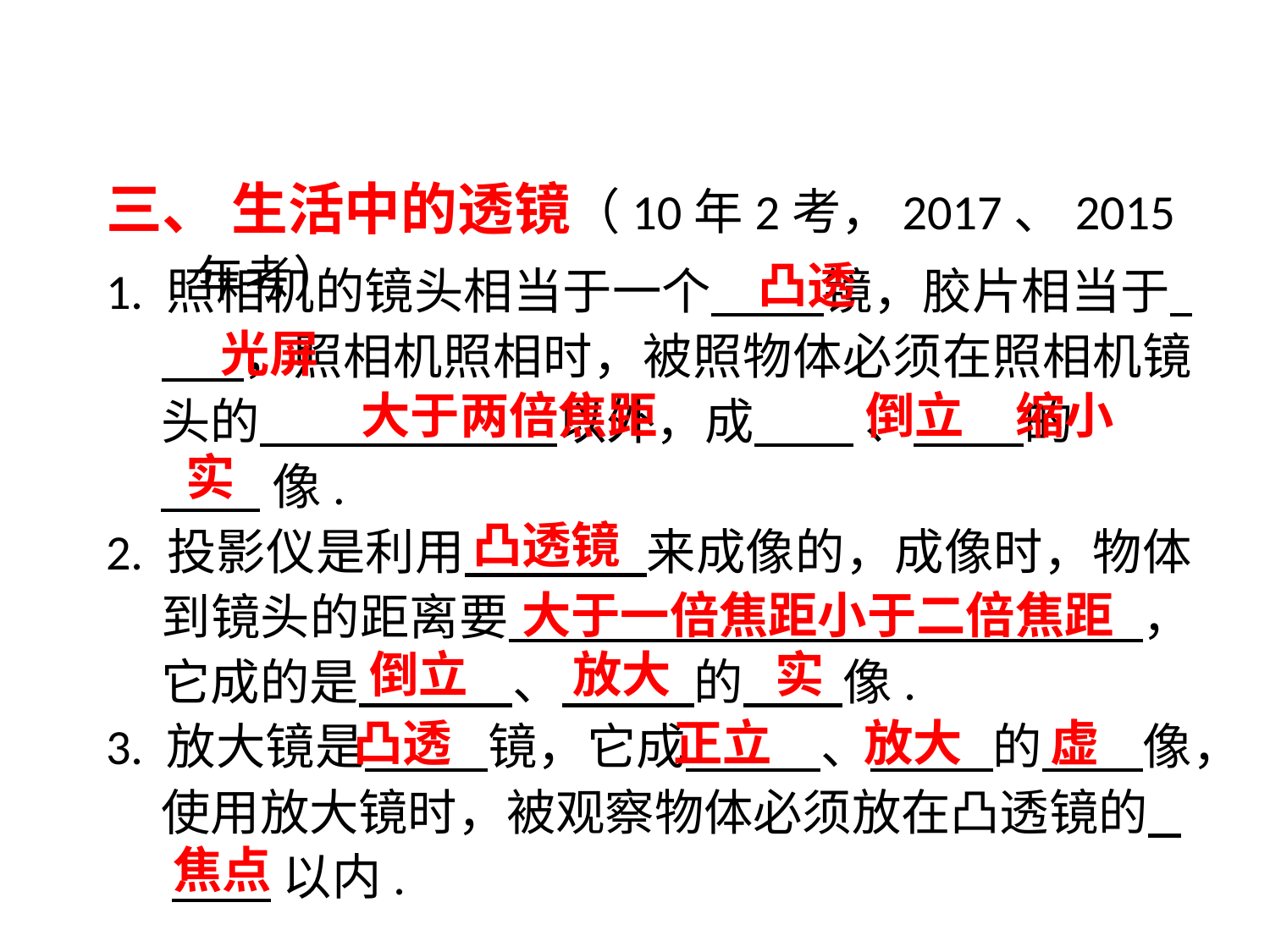

三、 生活中的透镜（10年2考，2017、2015年考）
1. 照相机的镜头相当于一个          镜，胶片相当于          ，照相机照相时，被照物体必须在照相机镜头的                           以外，成          、          的
              像.
2. 投影仪是利用                来成像的，成像时，物体到镜头的距离要                                                        ，它成的是              、            的         像.
3. 放大镜是           镜，它成            、           的         像，使用放大镜时，被观察物体必须放在凸透镜的   .
               以内.
凸透
光屏
大于两倍焦距
倒立
缩小
实
凸透镜
大于一倍焦距小于二倍焦距
倒立
放大
实
凸透
正立
放大
虚
焦点